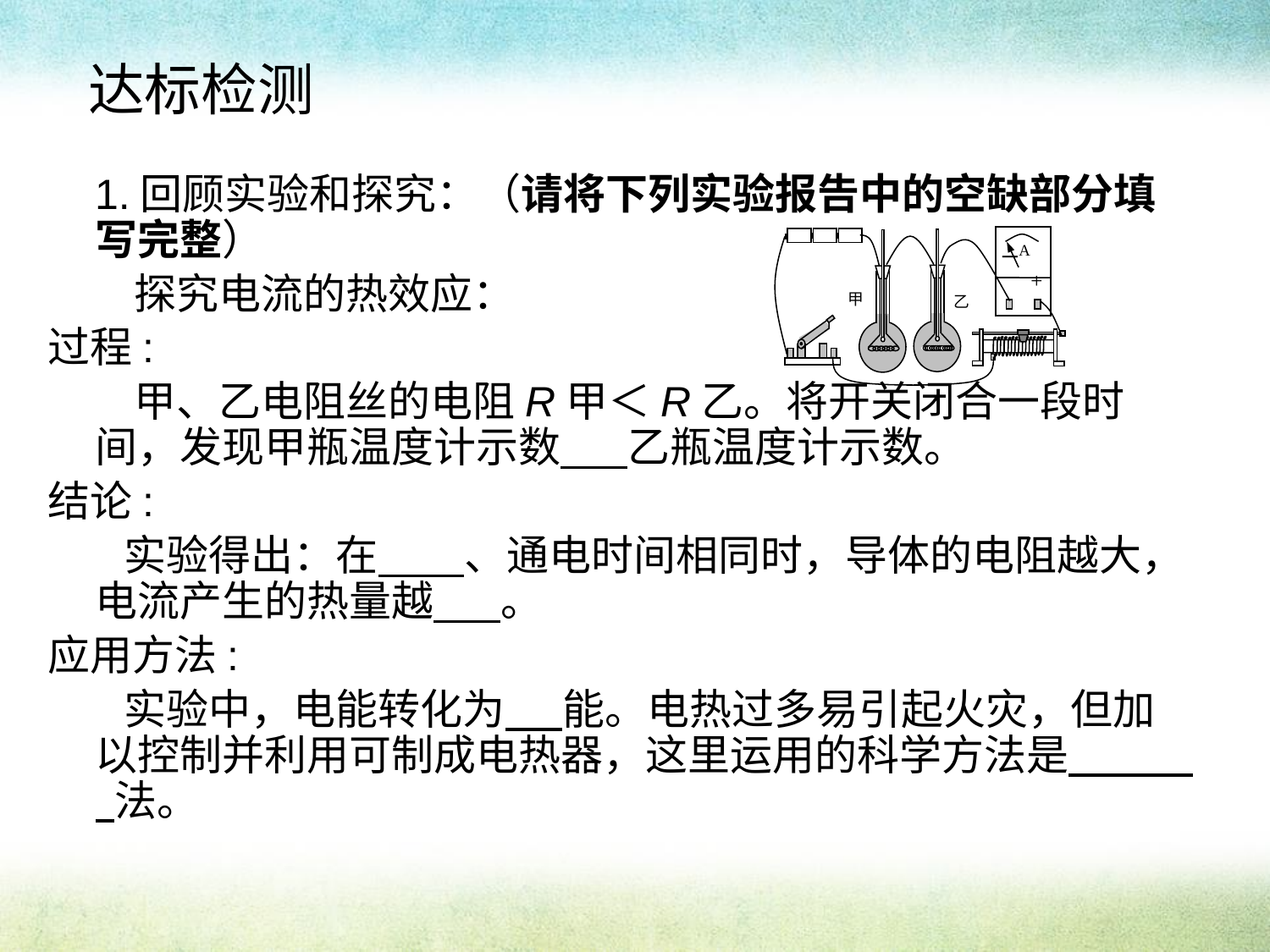

# 达标检测
    1.回顾实验和探究：（请将下列实验报告中的空缺部分填写完整）
        探究电流的热效应：
过程:
        甲、乙电阻丝的电阻R甲＜R乙。将开关闭合一段时间，发现甲瓶温度计示数       乙瓶温度计示数。
结论:
       实验得出：在         、通电时间相同时，导体的电阻越大，电流产生的热量越       。
应用方法:
       实验中，电能转化为      能。电热过多易引起火灾，但加以控制并利用可制成电热器，这里运用的科学方法是                法。
_

A

+

甲
乙